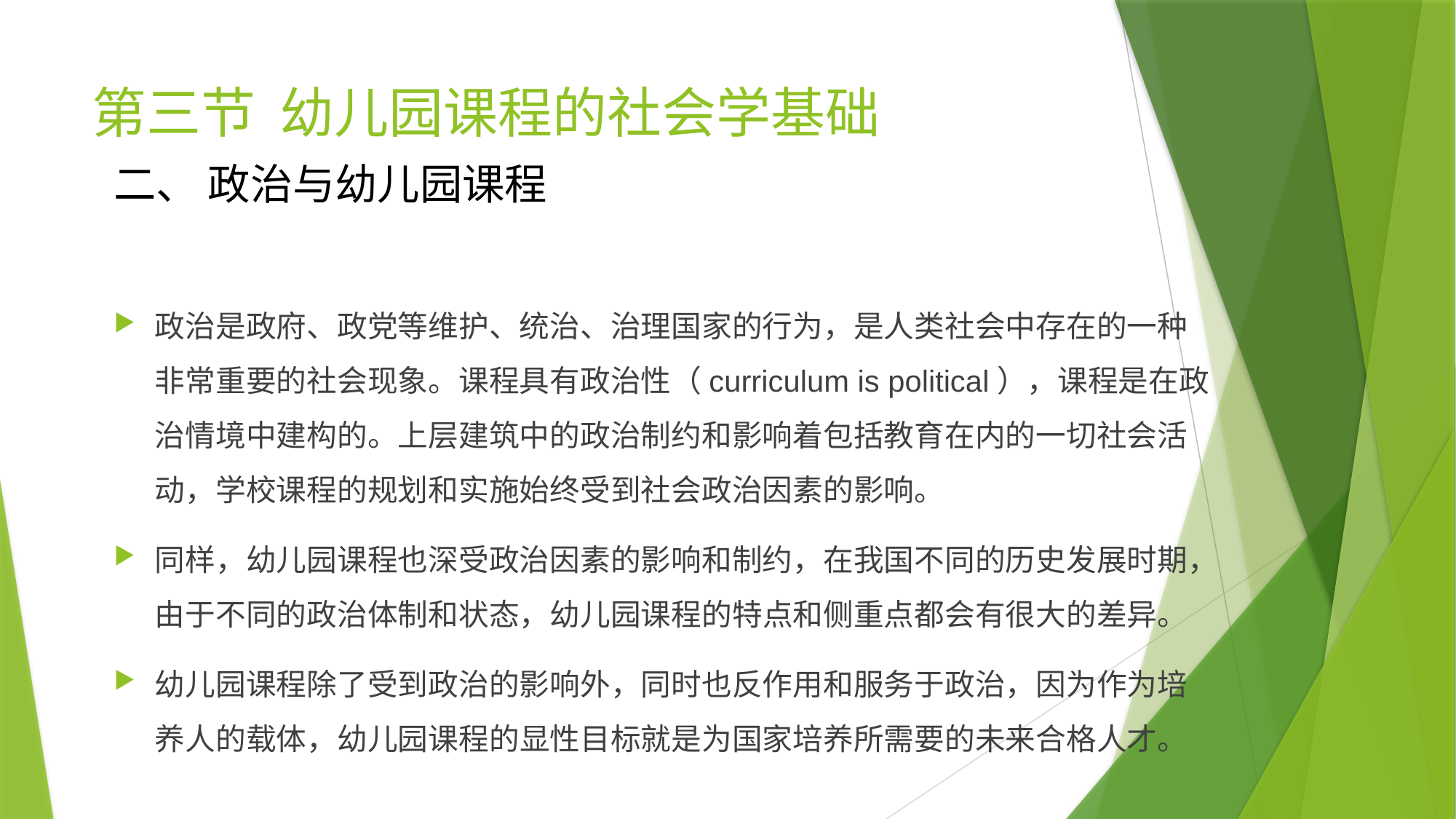

# 第三节  幼儿园课程的社会学基础
二、 政治与幼儿园课程
政治是政府、政党等维护、统治、治理国家的行为，是人类社会中存在的一种非常重要的社会现象。课程具有政治性（curriculum is political），课程是在政治情境中建构的。上层建筑中的政治制约和影响着包括教育在内的一切社会活动，学校课程的规划和实施始终受到社会政治因素的影响。
同样，幼儿园课程也深受政治因素的影响和制约，在我国不同的历史发展时期，由于不同的政治体制和状态，幼儿园课程的特点和侧重点都会有很大的差异。
幼儿园课程除了受到政治的影响外，同时也反作用和服务于政治，因为作为培养人的载体，幼儿园课程的显性目标就是为国家培养所需要的未来合格人才。